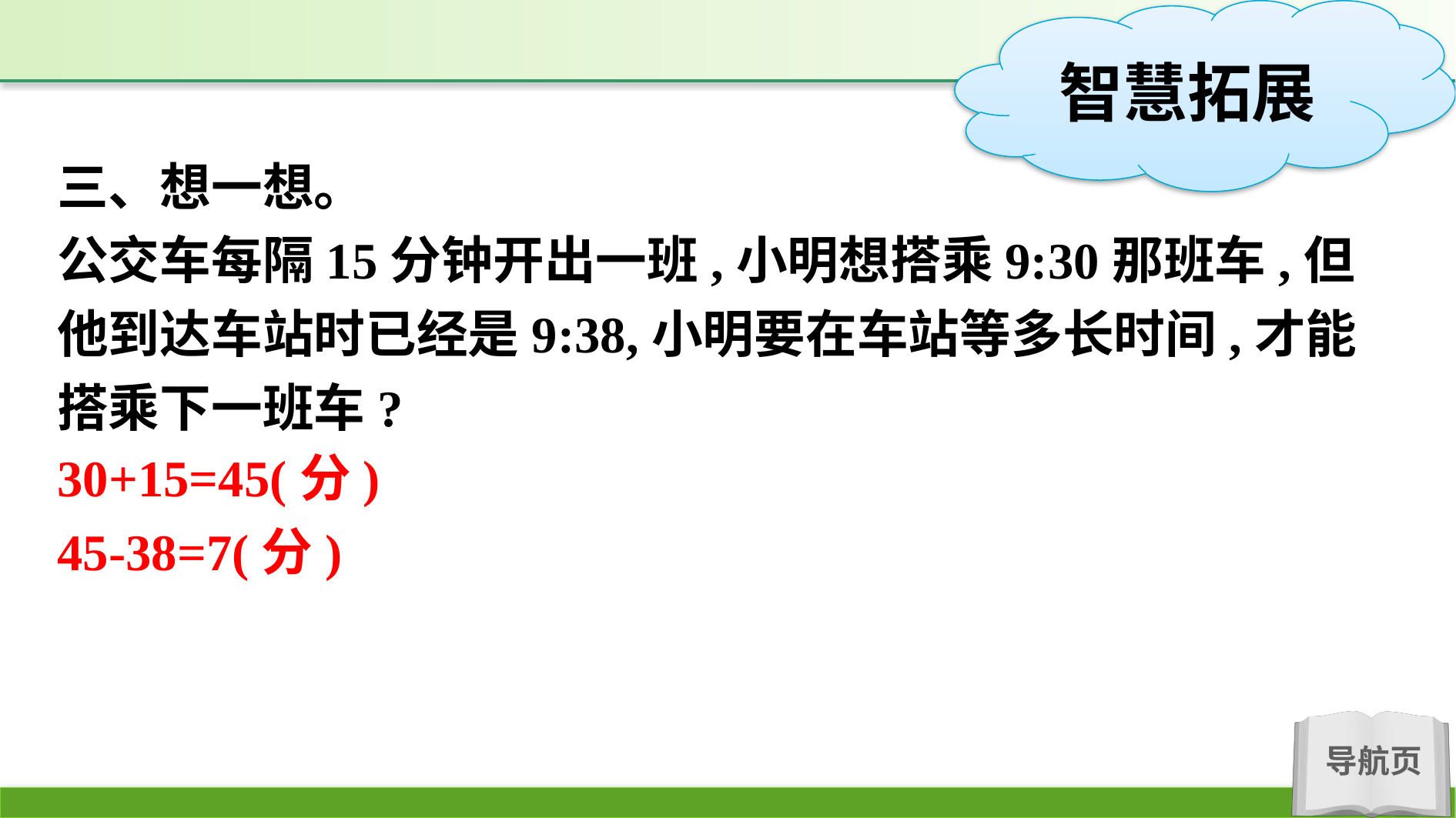

三、想一想。
公交车每隔15分钟开出一班,小明想搭乘9:30那班车,但他到达车站时已经是9:38,小明要在车站等多长时间,才能搭乘下一班车?
30+15=45(分)
45-38=7(分)